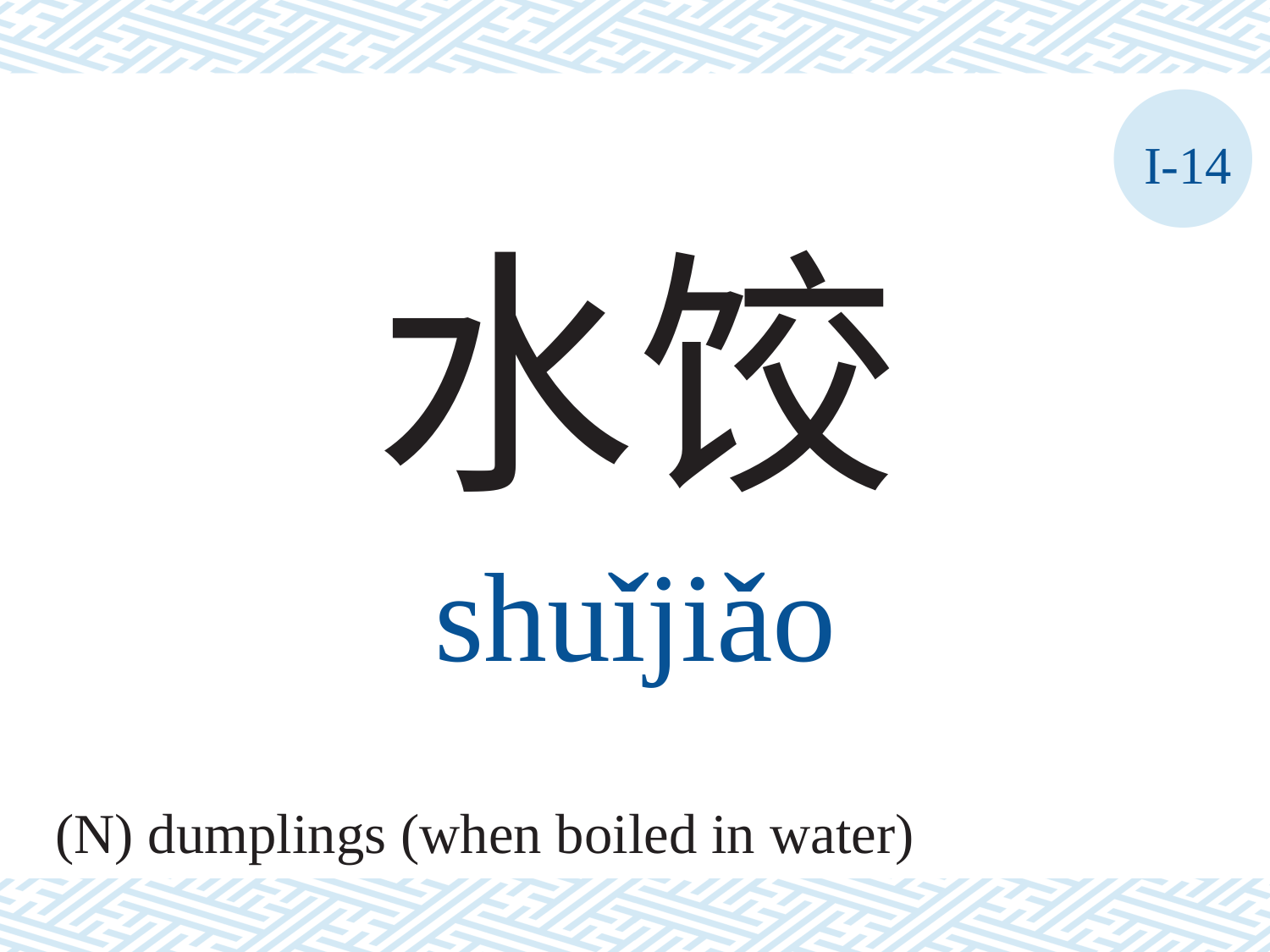

I-14
水饺
shuǐjiǎo
(N) dumplings (when boiled in water)